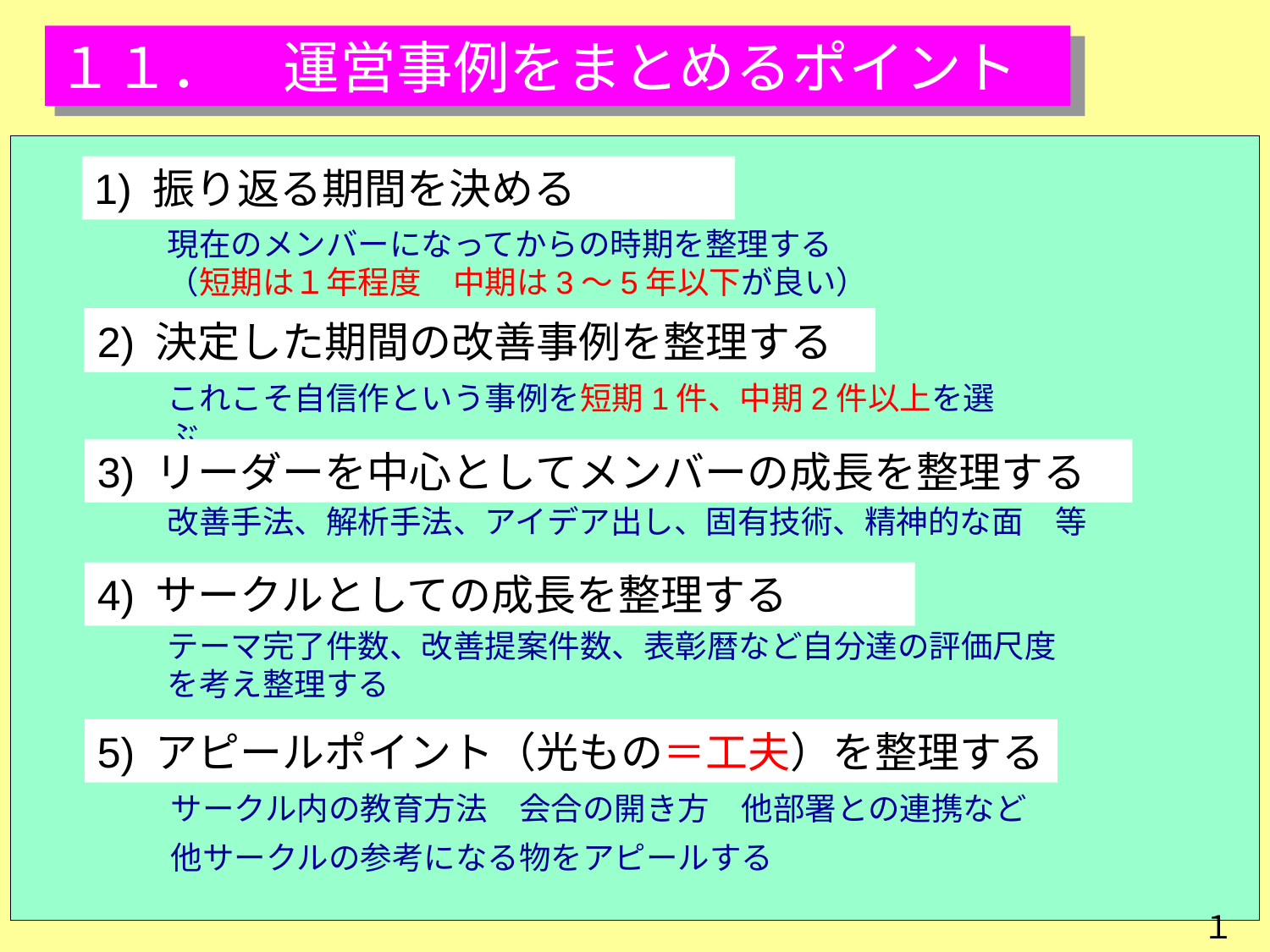

１１．　運営事例をまとめるポイント

1) 振り返る期間を決める
現在のメンバーになってからの時期を整理する
（短期は１年程度　中期は3～5年以下が良い）
2) 決定した期間の改善事例を整理する
これこそ自信作という事例を短期1件、中期2件以上を選ぶ
3) リーダーを中心としてメンバーの成長を整理する
改善手法、解析手法、アイデア出し、固有技術、精神的な面　等
4) サークルとしての成長を整理する
テーマ完了件数、改善提案件数、表彰暦など自分達の評価尺度を考え整理する
5) アピールポイント（光もの＝工夫）を整理する
サークル内の教育方法　会合の開き方　他部署との連携など
他サークルの参考になる物をアピールする
１３